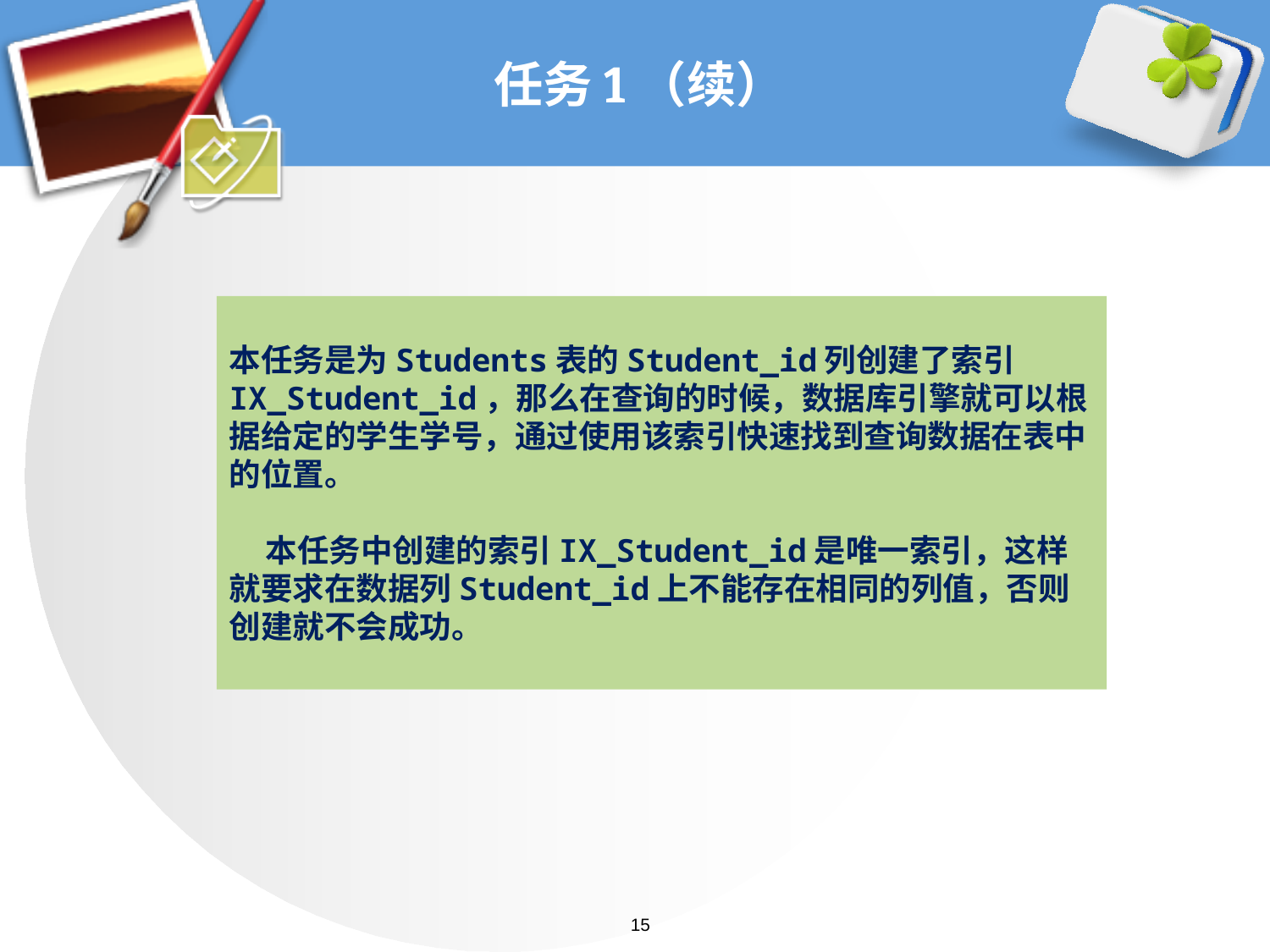

# 任务1（续）

本任务是为Students表的Student_id列创建了索引IX_Student_id，那么在查询的时候，数据库引擎就可以根据给定的学生学号，通过使用该索引快速找到查询数据在表中的位置。

    本任务中创建的索引IX_Student_id是唯一索引，这样就要求在数据列Student_id上不能存在相同的列值，否则创建就不会成功。

15